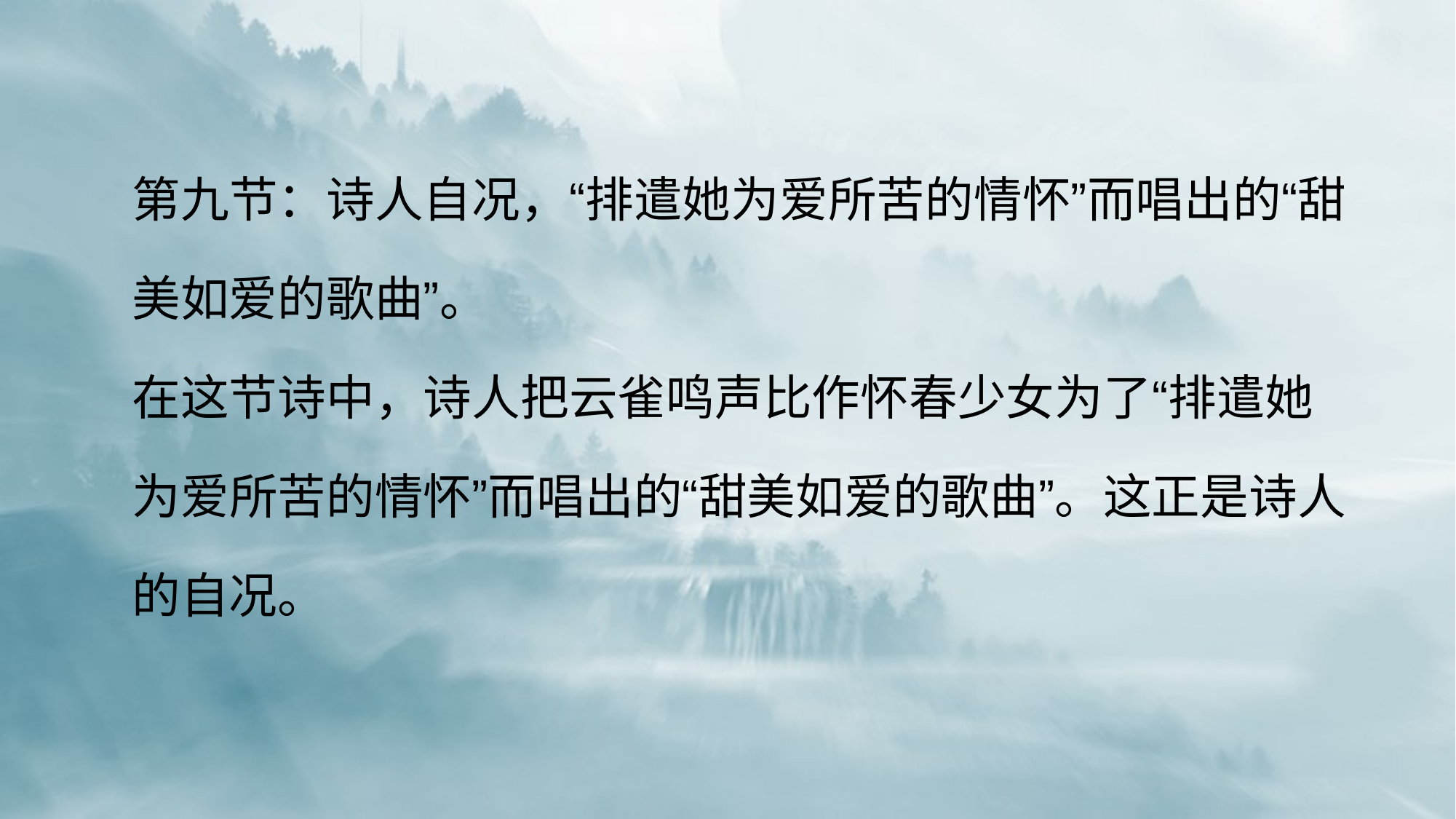

第九节：诗人自况，“排遣她为爱所苦的情怀”而唱出的“甜美如爱的歌曲”。
在这节诗中，诗人把云雀鸣声比作怀春少女为了“排遣她为爱所苦的情怀”而唱出的“甜美如爱的歌曲”。这正是诗人的自况。